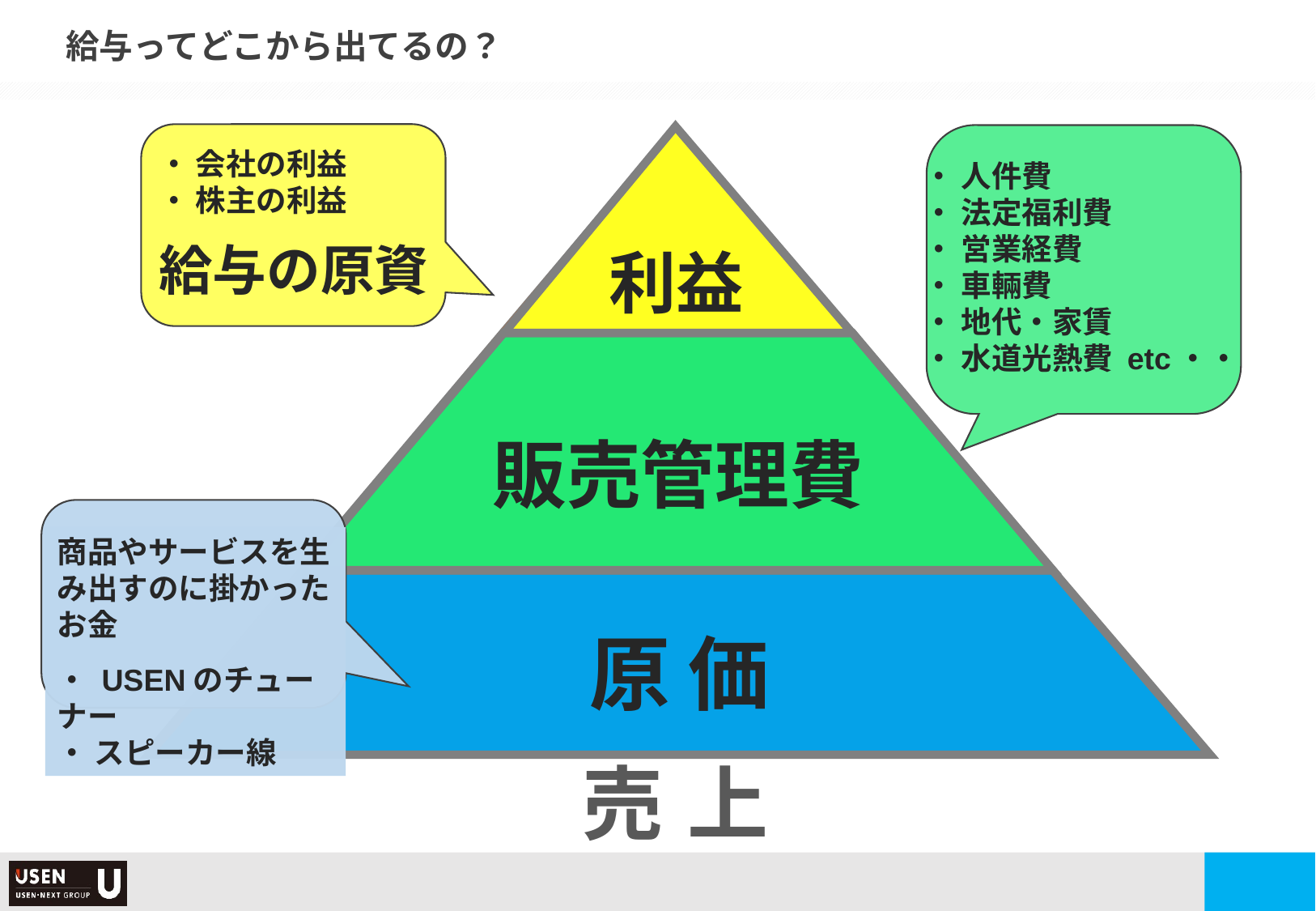

給与ってどこから出てるの？

・ 会社の利益
・ 株主の利益

給与の原資

・ 人件費
・ 法定福利費
・ 営業経費
・ 車輛費
・ 地代・家賃
・ 水道光熱費 etc・・

利益
粗 利
販売管理費

商品やサービスを生み出すのに掛かったお金

・ USENのチューナー
・ スピーカー線
原 価
売 上
14